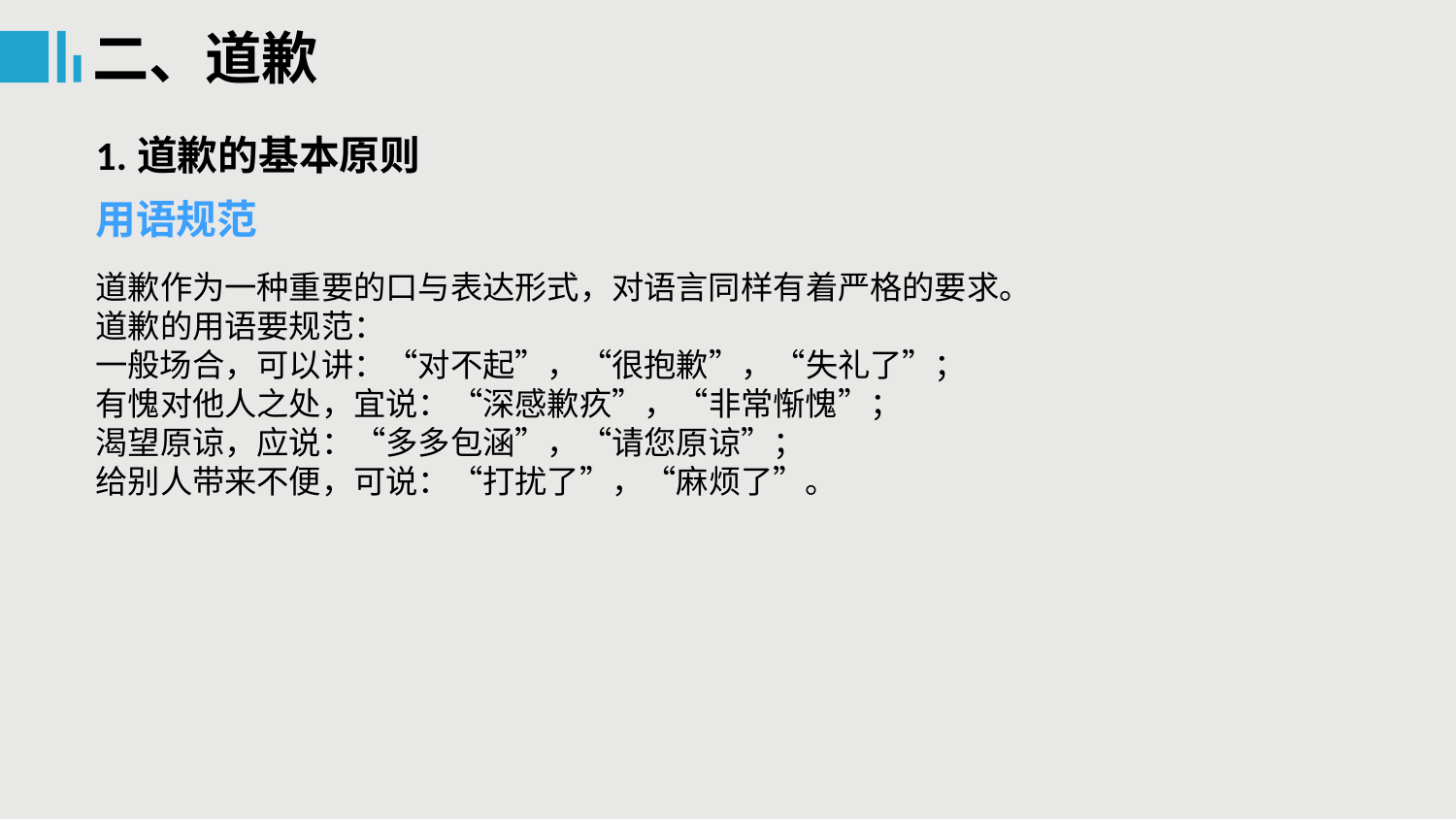

二、道歉

1.道歉的基本原则
用语规范
道歉作为一种重要的口与表达形式，对语言同样有着严格的要求。
道歉的用语要规范：
一般场合，可以讲：“对不起”，“很抱歉”，“失礼了”；
有愧对他人之处，宜说：“深感歉疚”，“非常惭愧”；
渴望原谅，应说：“多多包涵”，“请您原谅”；
给别人带来不便，可说：“打扰了”，“麻烦了”。